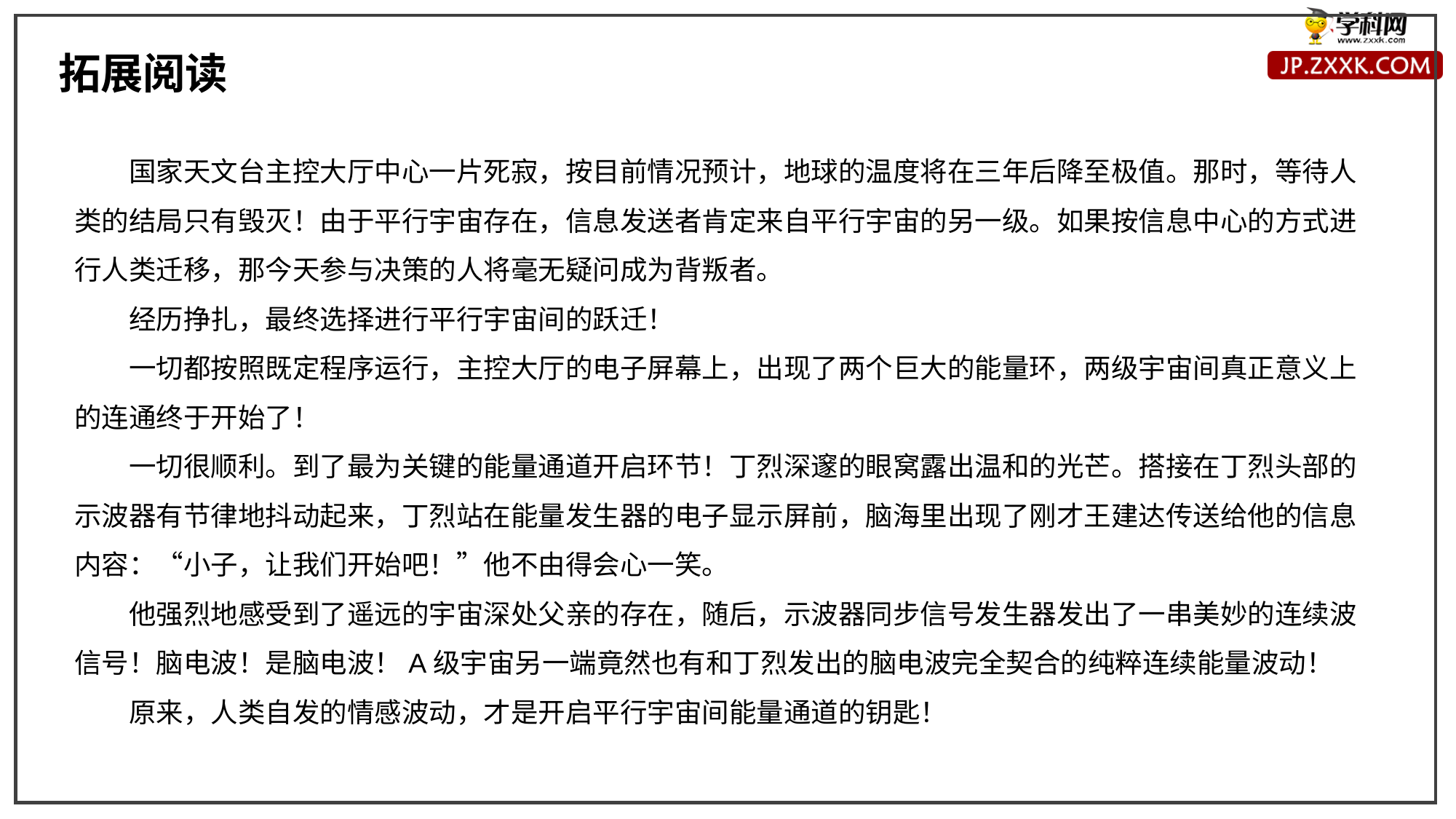

拓展阅读
国家天文台主控大厅中心一片死寂，按目前情况预计，地球的温度将在三年后降至极值。那时，等待人类的结局只有毁灭！由于平行宇宙存在，信息发送者肯定来自平行宇宙的另一级。如果按信息中心的方式进行人类迁移，那今天参与决策的人将毫无疑问成为背叛者。
经历挣扎，最终选择进行平行宇宙间的跃迁！
一切都按照既定程序运行，主控大厅的电子屏幕上，出现了两个巨大的能量环，两级宇宙间真正意义上的连通终于开始了！
一切很顺利。到了最为关键的能量通道开启环节！丁烈深邃的眼窝露出温和的光芒。搭接在丁烈头部的示波器有节律地抖动起来，丁烈站在能量发生器的电子显示屏前，脑海里出现了刚才王建达传送给他的信息内容：“小子，让我们开始吧！”他不由得会心一笑。
他强烈地感受到了遥远的宇宙深处父亲的存在，随后，示波器同步信号发生器发出了一串美妙的连续波信号！脑电波！是脑电波！A级宇宙另一端竟然也有和丁烈发出的脑电波完全契合的纯粹连续能量波动！
原来，人类自发的情感波动，才是开启平行宇宙间能量通道的钥匙！